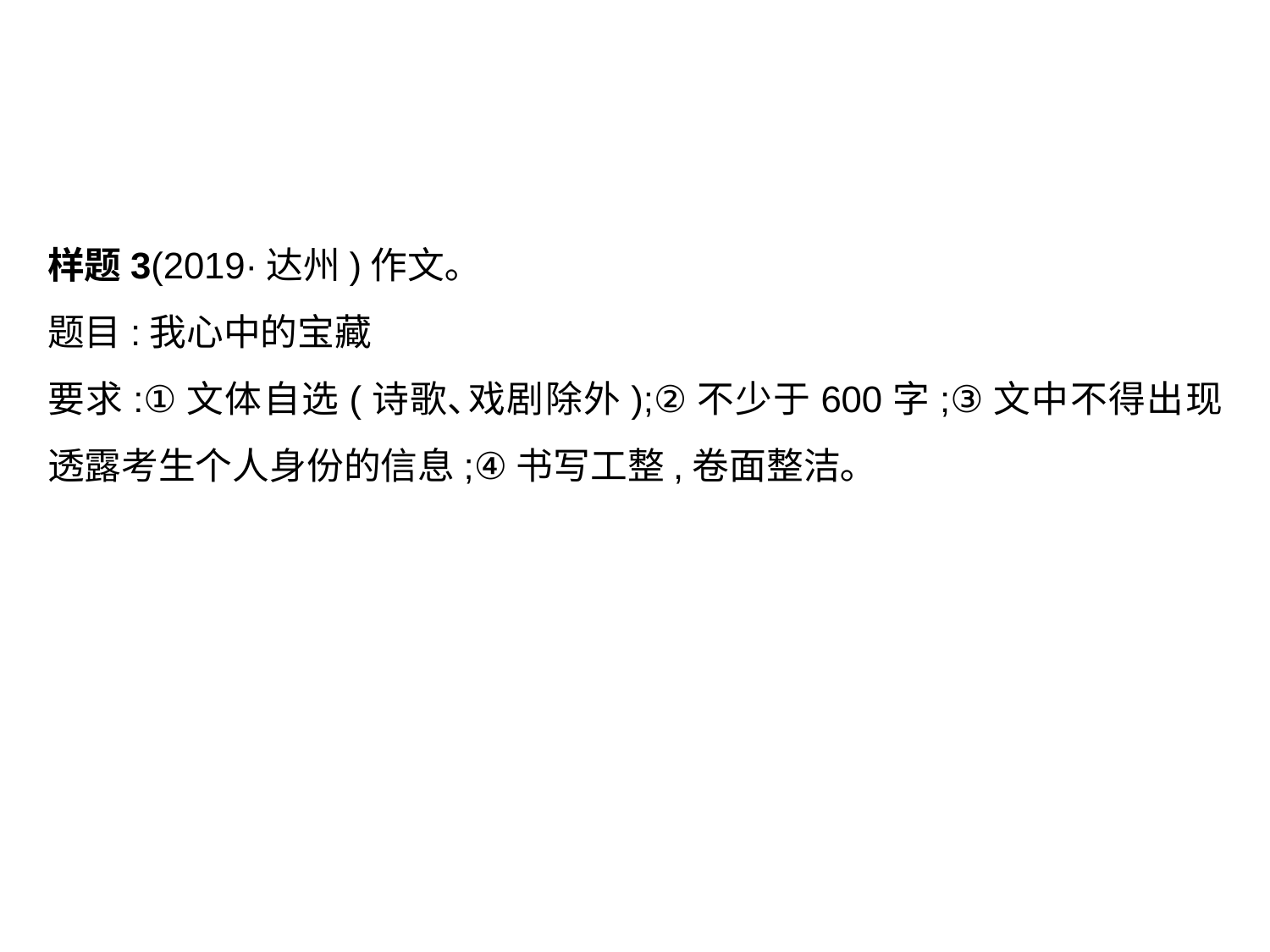

样题3(2019·达州)作文｡
题目:我心中的宝藏
要求:①文体自选(诗歌､戏剧除外);②不少于600字;③文中不得出现透露考生个人身份的信息;④书写工整,卷面整洁｡